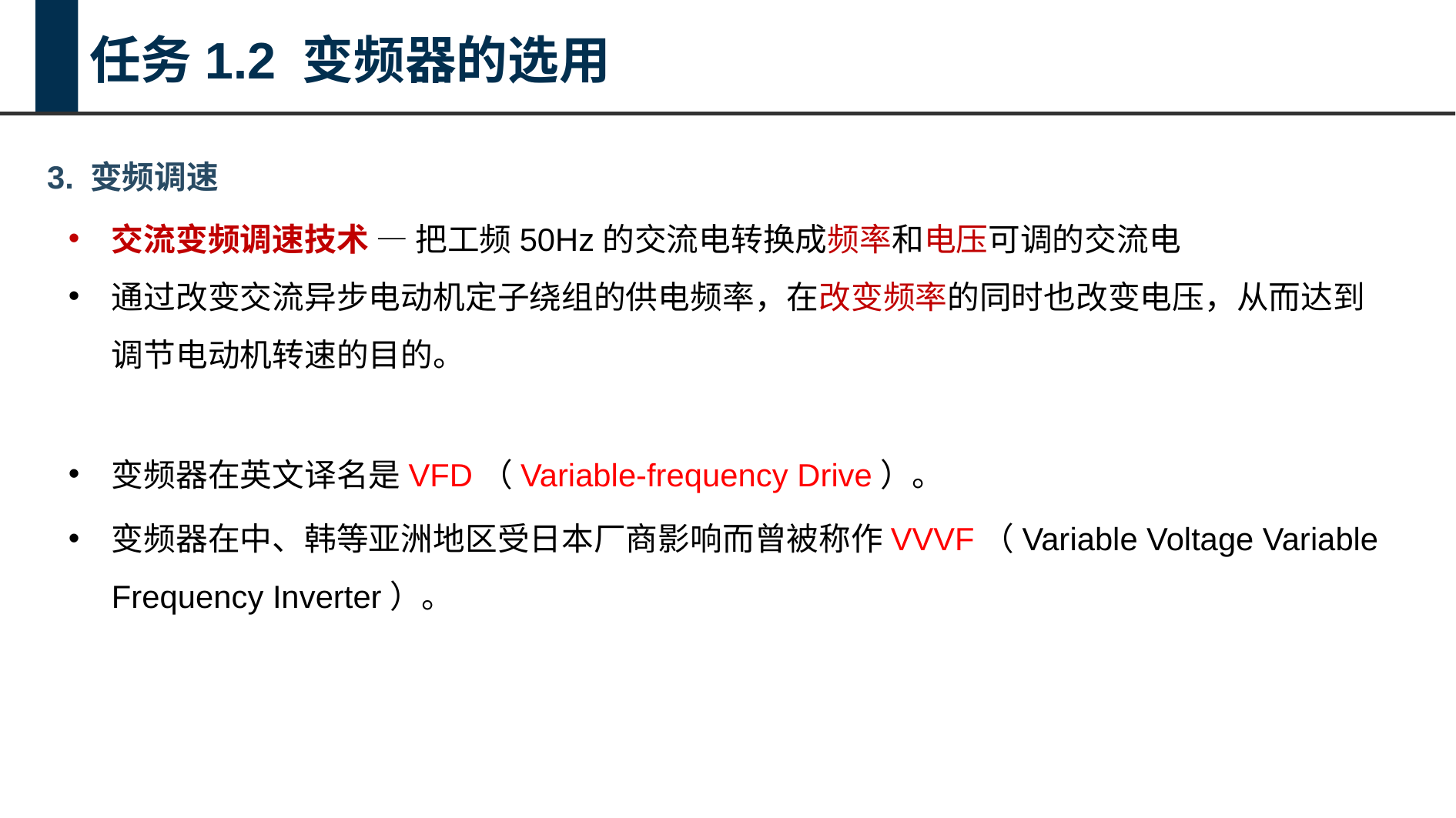

任务1.2 变频器的选用
3. 变频调速
交流变频调速技术 — 把工频50Hz的交流电转换成频率和电压可调的交流电
通过改变交流异步电动机定子绕组的供电频率，在改变频率的同时也改变电压，从而达到调节电动机转速的目的。
变频器在英文译名是VFD（Variable-frequency Drive）。
变频器在中、韩等亚洲地区受日本厂商影响而曾被称作VVVF（Variable Voltage Variable Frequency Inverter）。